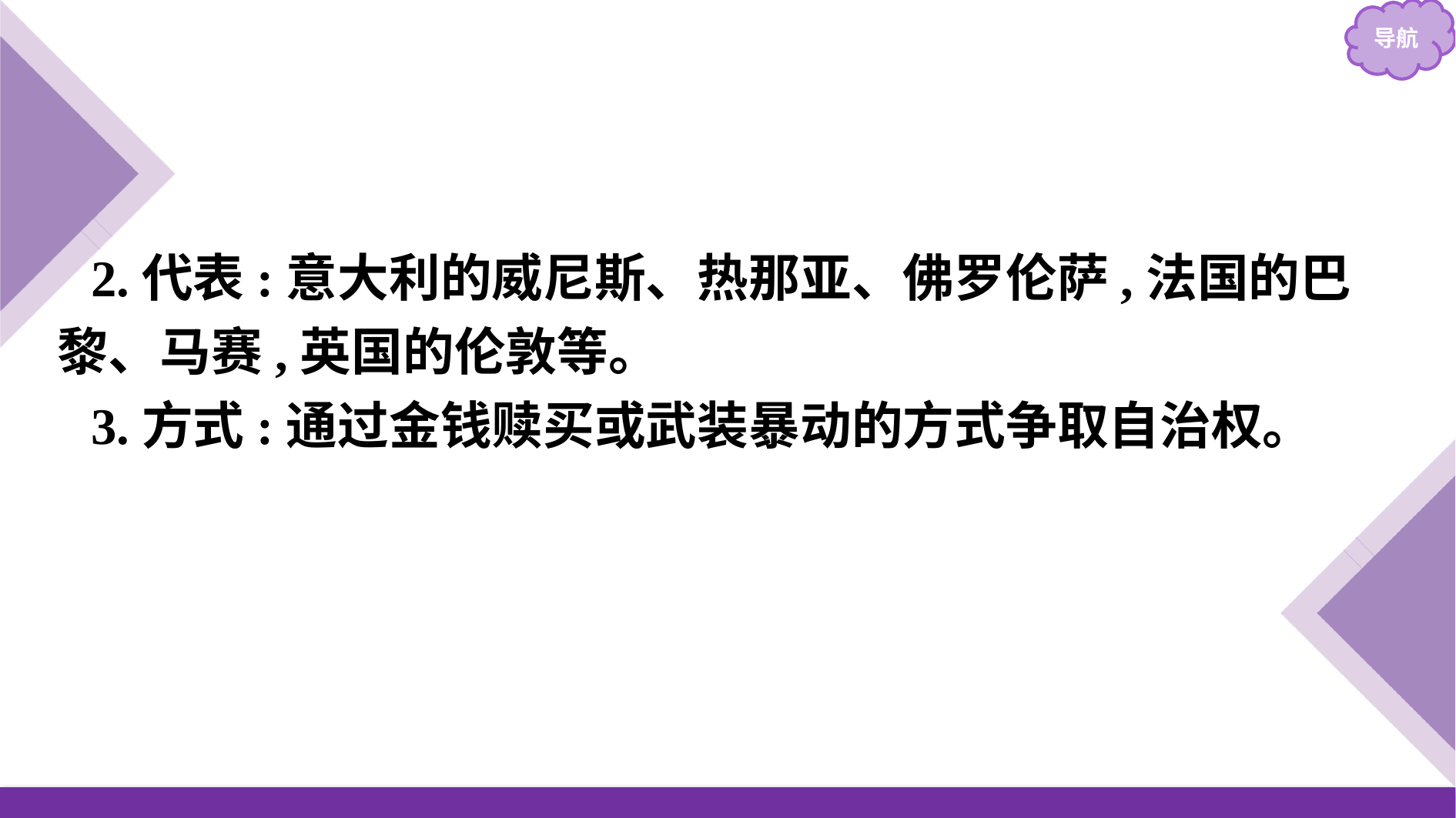

2.代表:意大利的威尼斯、热那亚、佛罗伦萨,法国的巴黎、马赛,英国的伦敦等。
3.方式:通过金钱赎买或武装暴动的方式争取自治权。